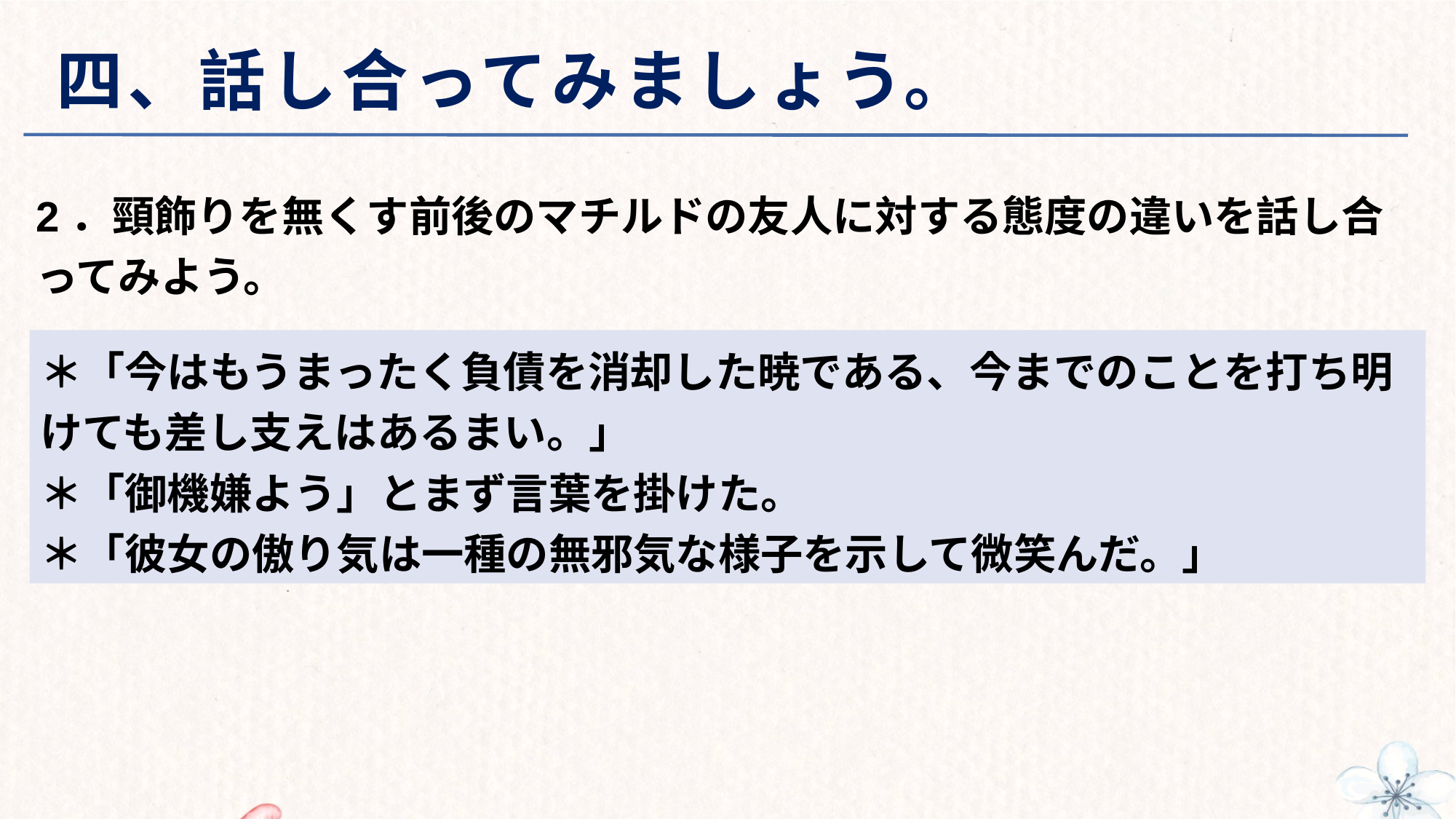

# 四、話し合ってみましょう。
2．頸飾りを無くす前後のマチルドの友人に対する態度の違いを話し合ってみよう。
＊「今はもうまったく負債を消却した暁である、今までのことを打ち明けても差し支えはあるまい。」
＊「御機嫌よう」とまず言葉を掛けた。
＊「彼女の傲り気は一種の無邪気な様子を示して微笑んだ。」